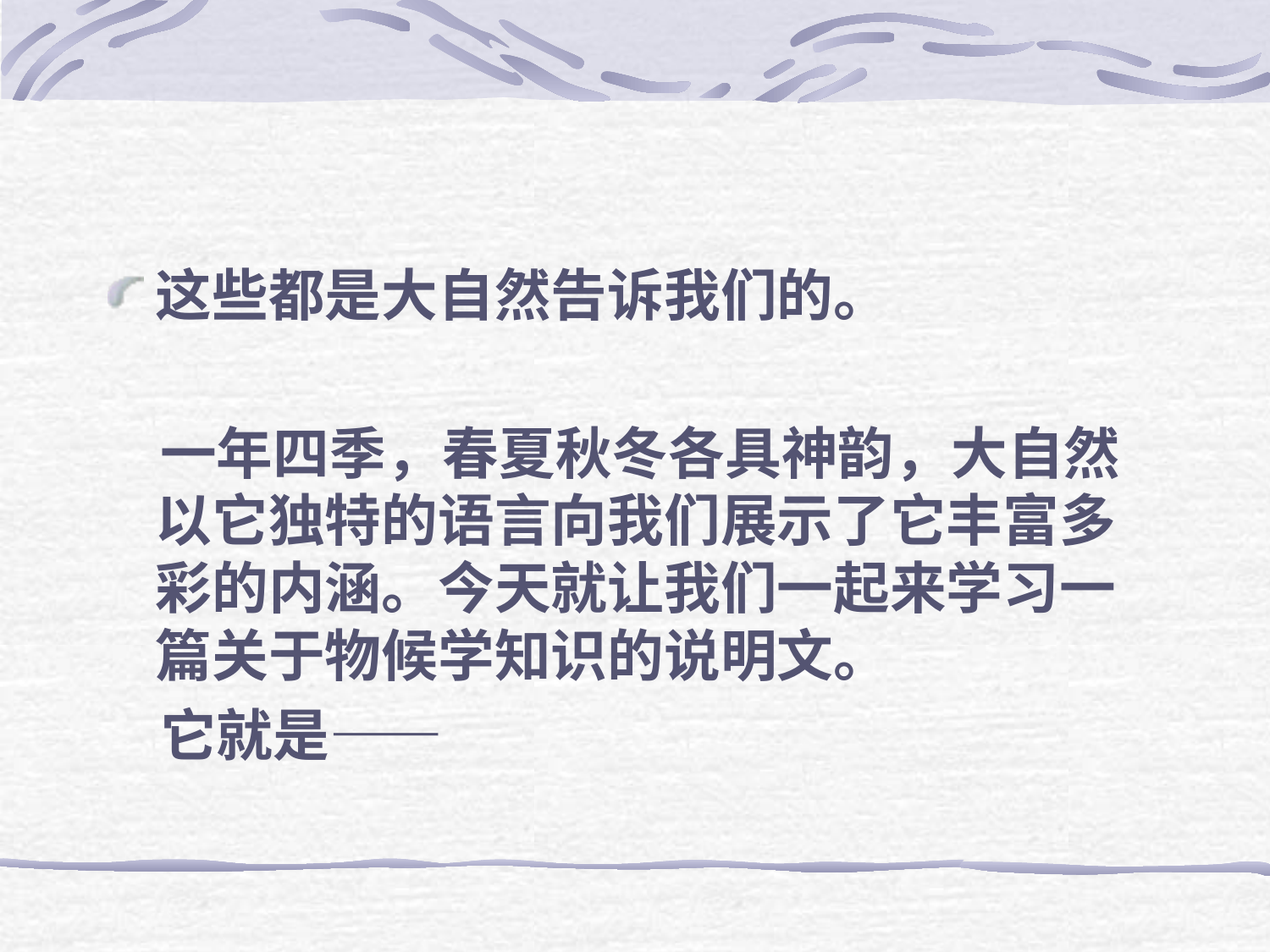

这些都是大自然告诉我们的。

   一年四季，春夏秋冬各具神韵，大自然以它独特的语言向我们展示了它丰富多彩的内涵。今天就让我们一起来学习一篇关于物候学知识的说明文。
   它就是——